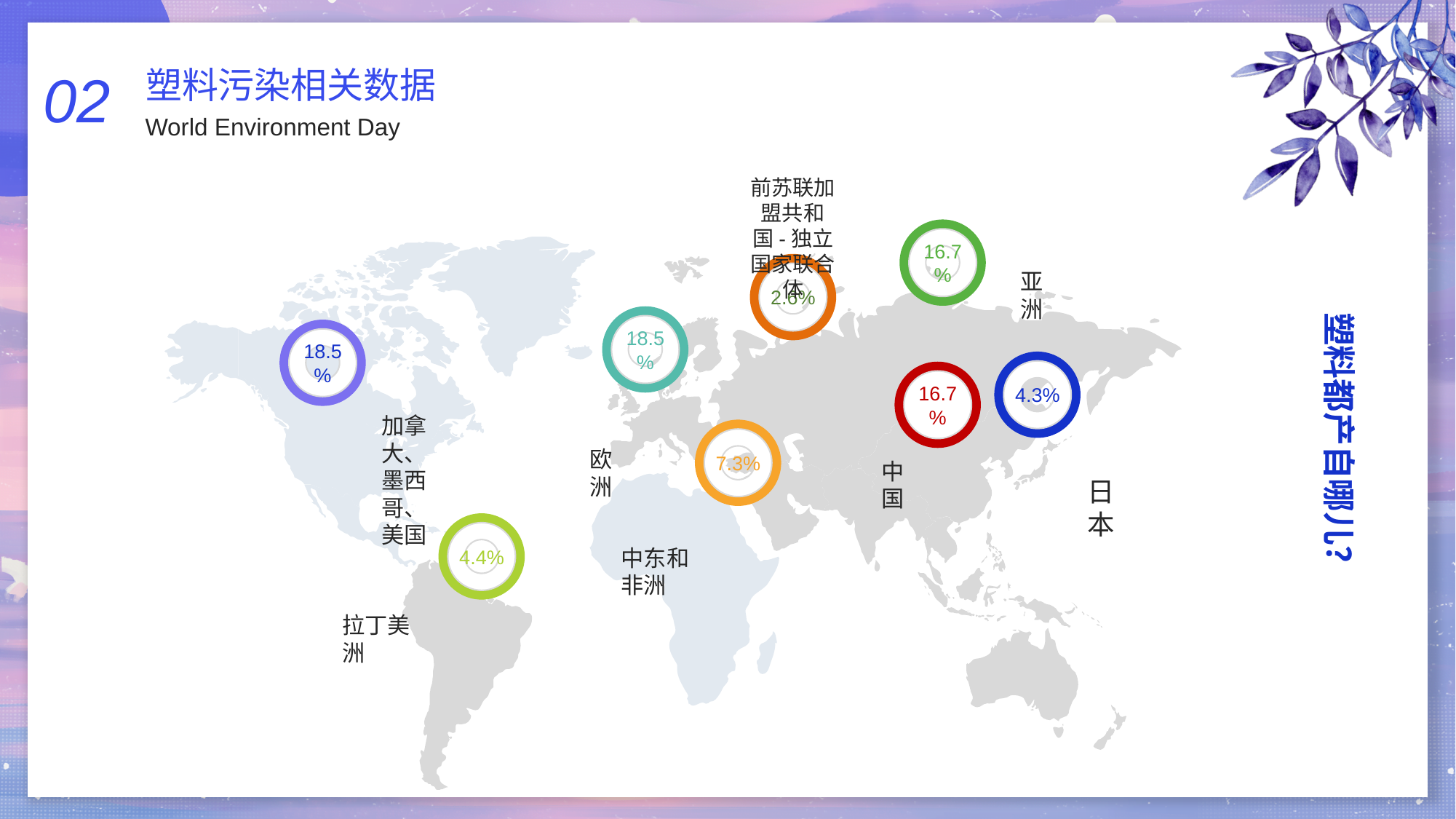

02
World Environment Day
塑料污染相关数据
前苏联加盟共和国-独立国家联合体

2.6%

16.7%
亚洲

塑料都产自哪儿？

18.5%
欧洲

18.5%
加拿大、墨西哥、美国

4.3%
日本

16.7%
中国

7.3%
中东和非洲

4.4%
拉丁美洲